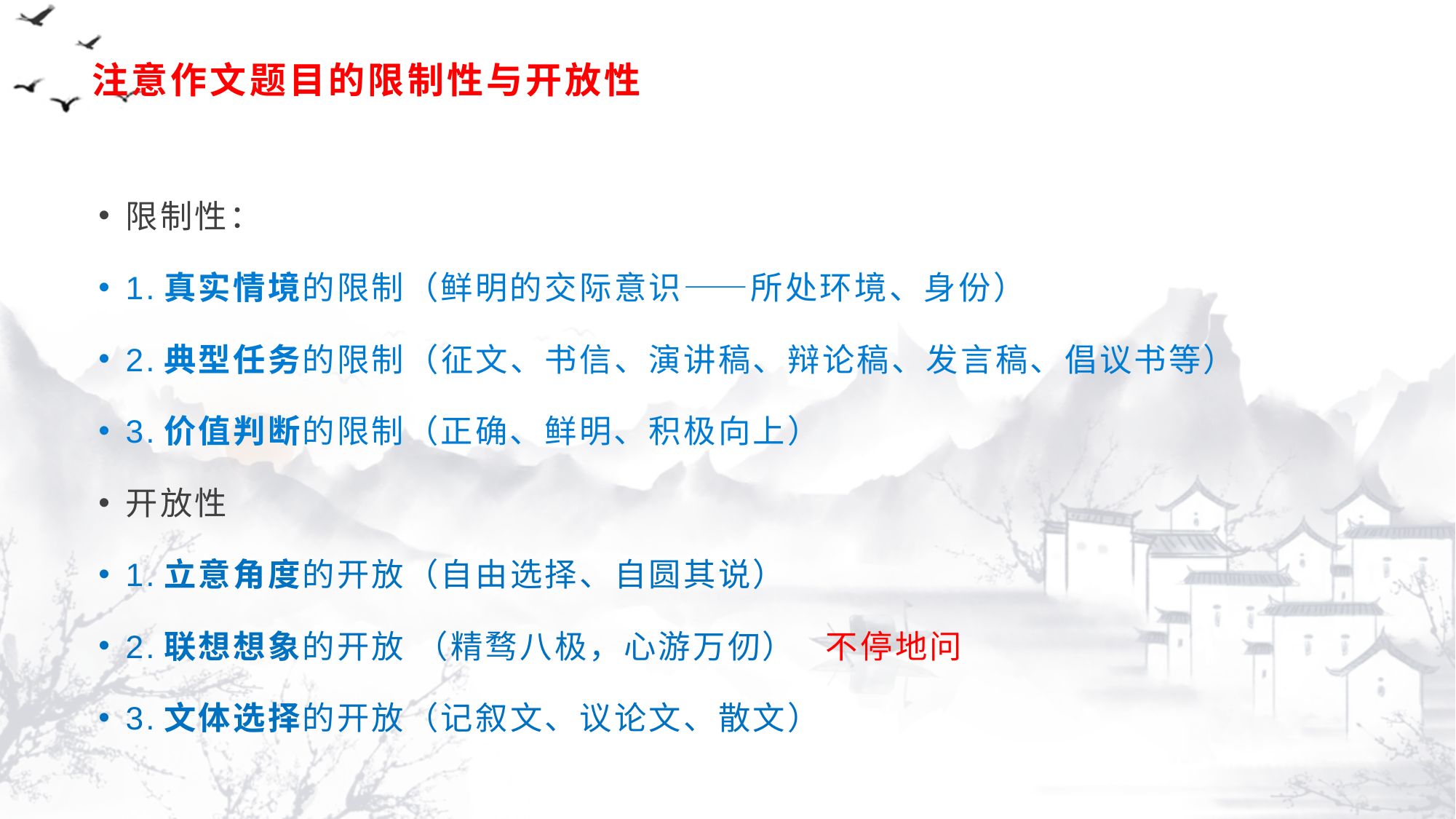

# 注意作文题目的限制性与开放性
限制性：
1.真实情境的限制（鲜明的交际意识——所处环境、身份）
2.典型任务的限制（征文、书信、演讲稿、辩论稿、发言稿、倡议书等）
3.价值判断的限制（正确、鲜明、积极向上）
开放性
1.立意角度的开放（自由选择、自圆其说）
2.联想想象的开放 （精骛八极，心游万仞）   不停地问
3.文体选择的开放（记叙文、议论文、散文）